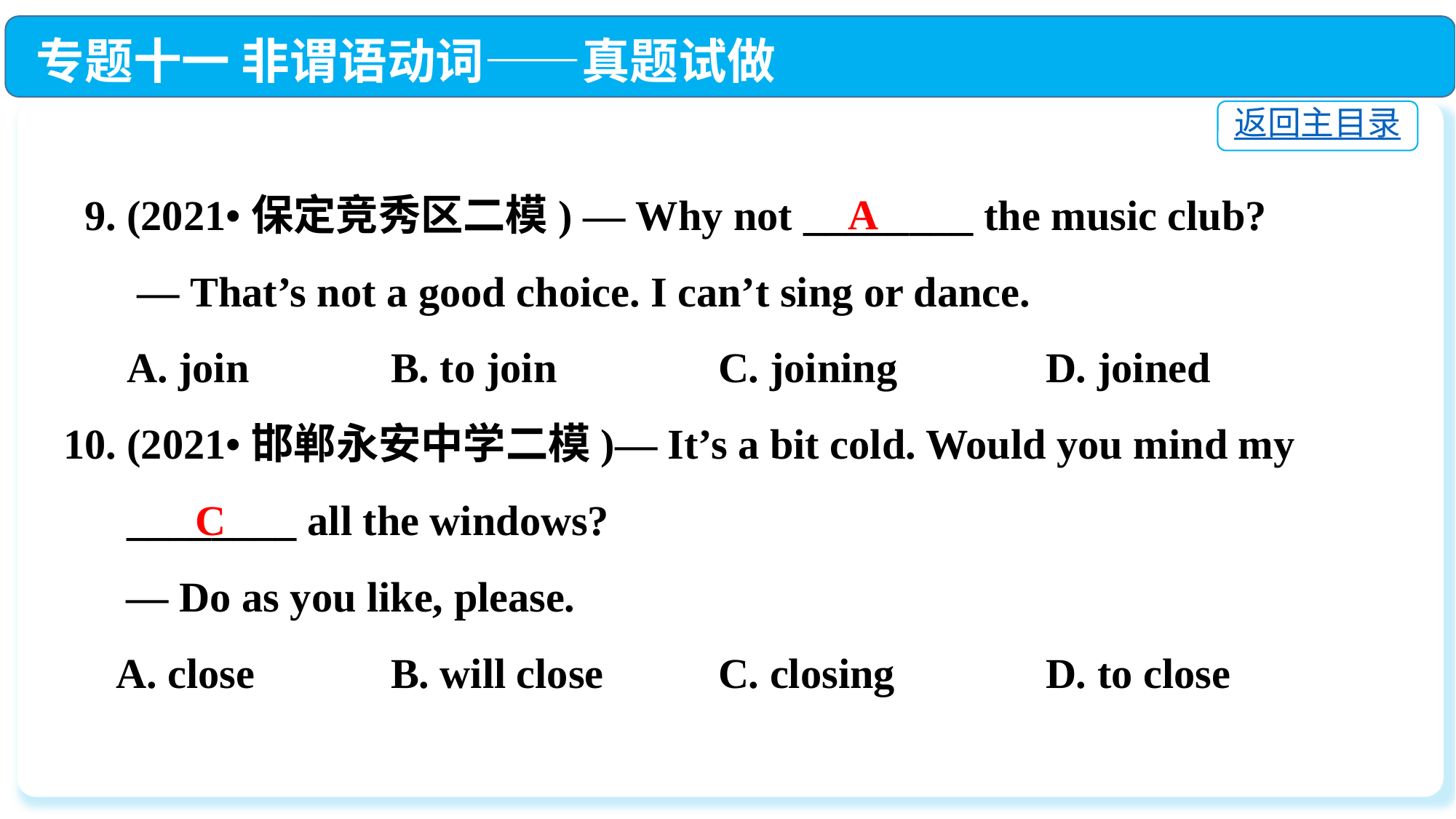

专题十一 非谓语动词——真题试做
返回主目录

  9. (2021•保定竞秀区二模) — Why not ________ the music club?
       — That’s not a good choice. I can’t sing or dance.
      A. join		B. to join		C. joining		D. joined
10. (2021•邯郸永安中学二模)— It’s a bit cold. Would you mind my
      ________ all the windows?
      — Do as you like, please.
     A. close		B. will close		C. closing		D. to close
A
 C